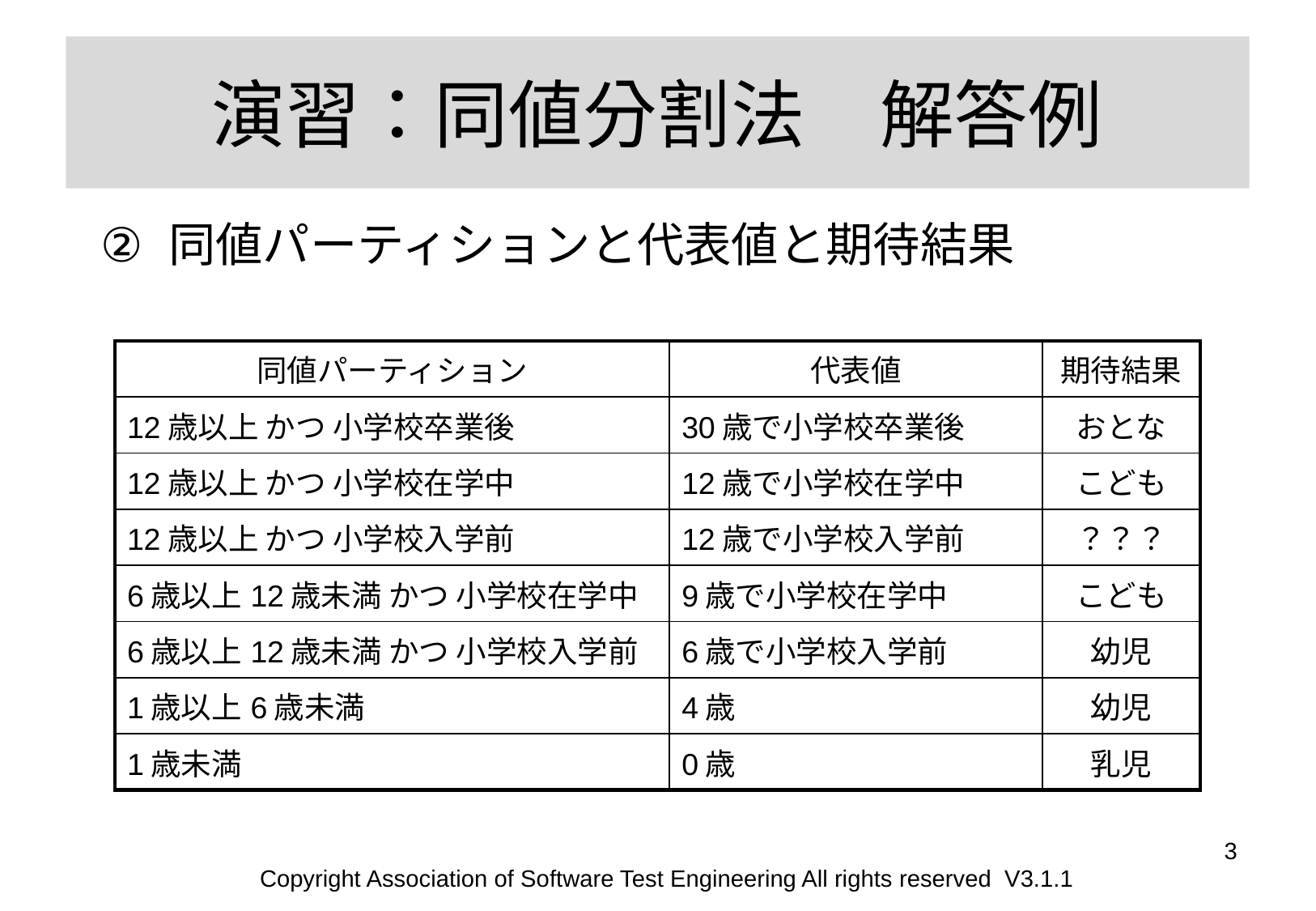

# 演習：同値分割法　解答例
同値パーティションと代表値と期待結果
| 同値パーティション | 代表値 | 期待結果 |
| --- | --- | --- |
| 12歳以上 かつ 小学校卒業後 | 30歳で小学校卒業後 | おとな |
| 12歳以上 かつ 小学校在学中 | 12歳で小学校在学中 | こども |
| 12歳以上 かつ 小学校入学前 | 12歳で小学校入学前 | ？？？ |
| 6歳以上12歳未満 かつ 小学校在学中 | 9歳で小学校在学中 | こども |
| 6歳以上12歳未満 かつ 小学校入学前 | 6歳で小学校入学前 | 幼児 |
| 1歳以上6歳未満 | 4歳 | 幼児 |
| 1歳未満 | 0歳 | 乳児 |
3
Copyright Association of Software Test Engineering All rights reserved  V3.1.1